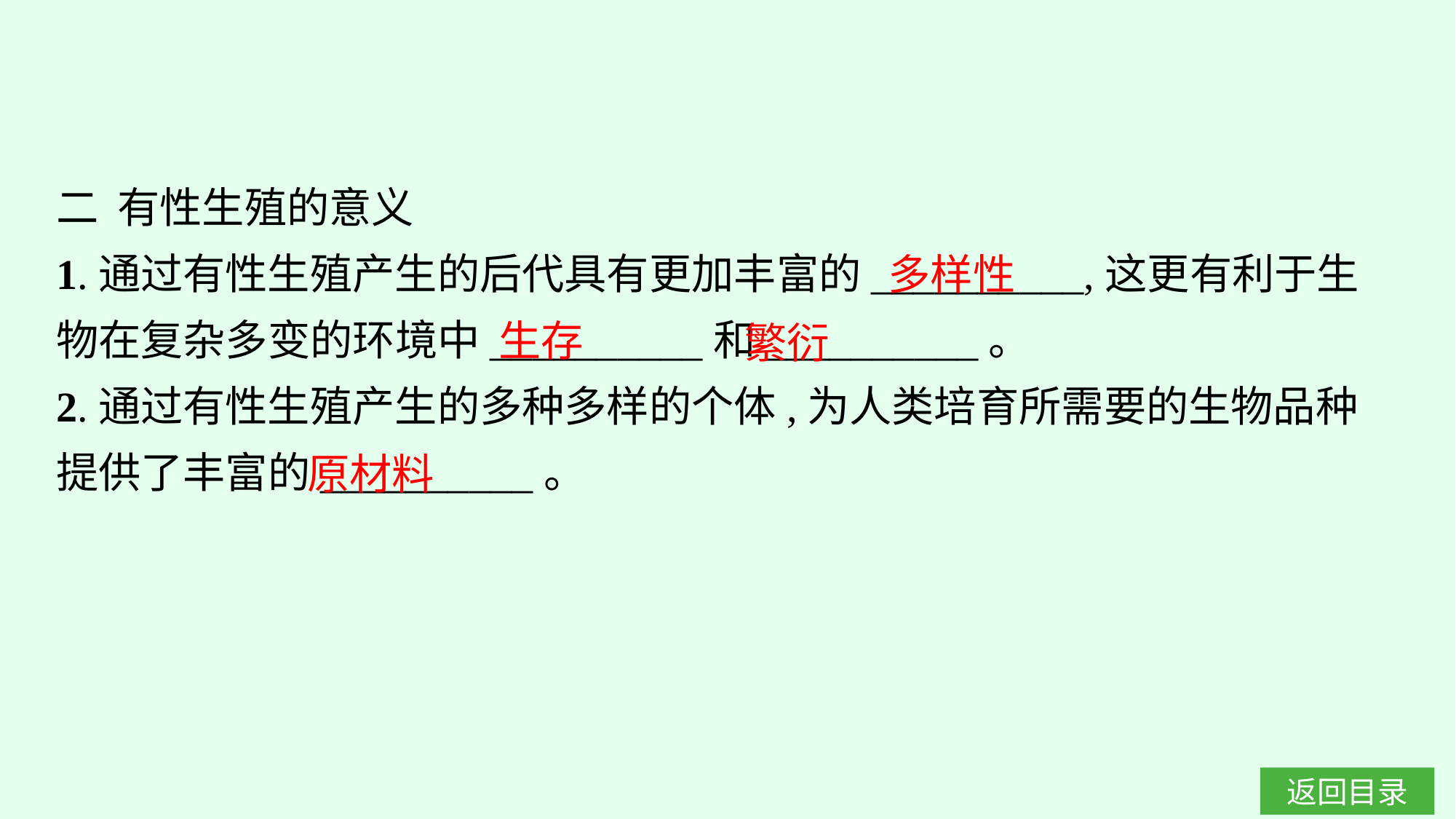

二  有性生殖的意义
1.通过有性生殖产生的后代具有更加丰富的__________,这更有利于生物在复杂多变的环境中__________和__________。
2.通过有性生殖产生的多种多样的个体,为人类培育所需要的生物品种提供了丰富的__________。
多样性
生存
繁衍
原材料